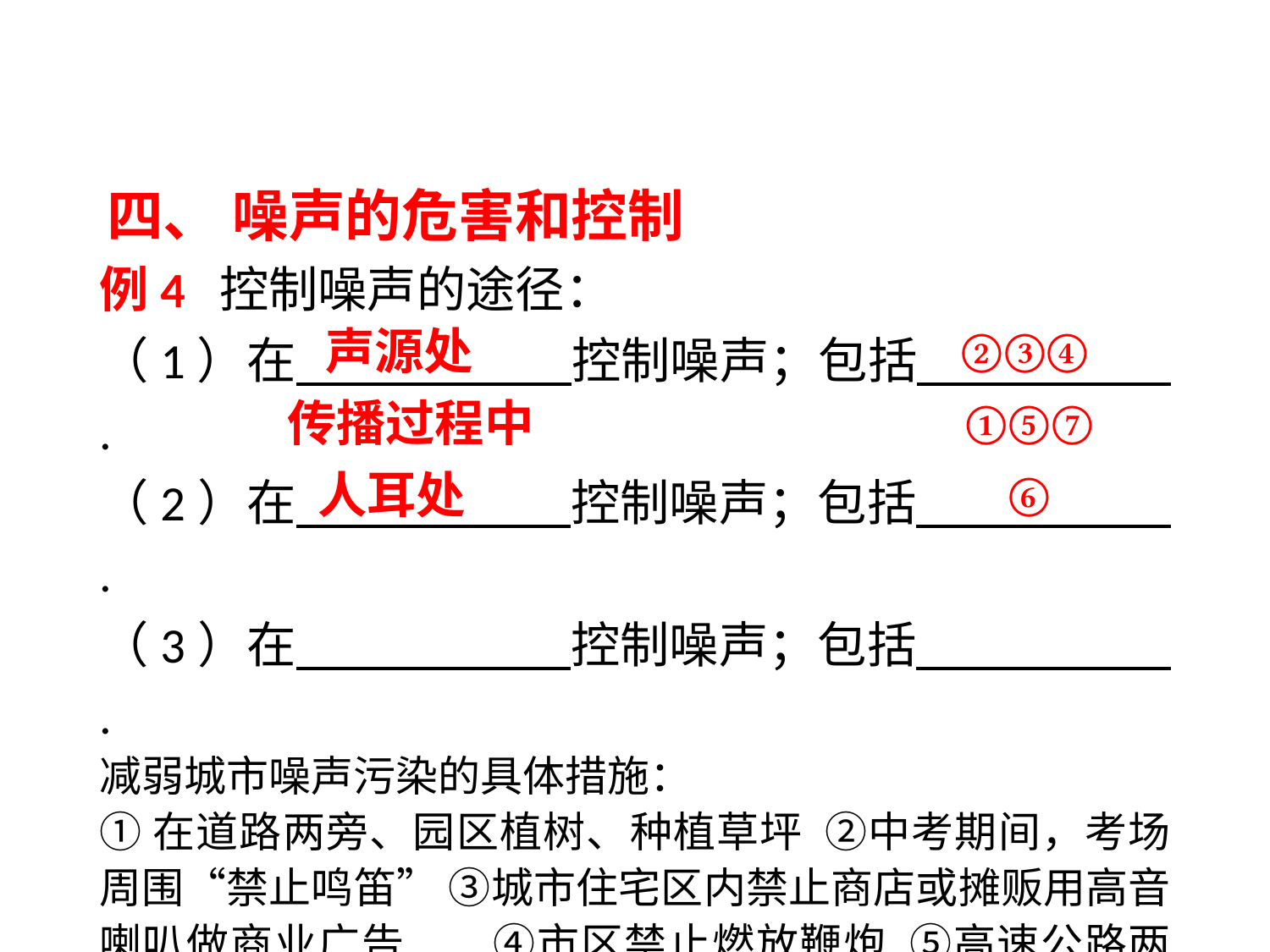

四、 噪声的危害和控制
例4  控制噪声的途径：
（1）在     　         　  控制噪声；包括                        .
（2）在     　 　　 　控制噪声；包括                        .
（3）在     　　　　  控制噪声；包括                        .
减弱城市噪声污染的具体措施：
①在道路两旁、园区植树、种植草坪  ②中考期间，考场周围“禁止鸣笛” ③城市住宅区内禁止商店或摊贩用高音喇叭做商业广告 	④市区禁止燃放鞭炮  ⑤高速公路两旁安装隔音板  ⑥机场工作人员佩戴有耳罩的头盔   ⑦歌剧院的装饰板上做成蜂窝状
声源处
②③④
①⑤⑦
传播过程中
人耳处
⑥